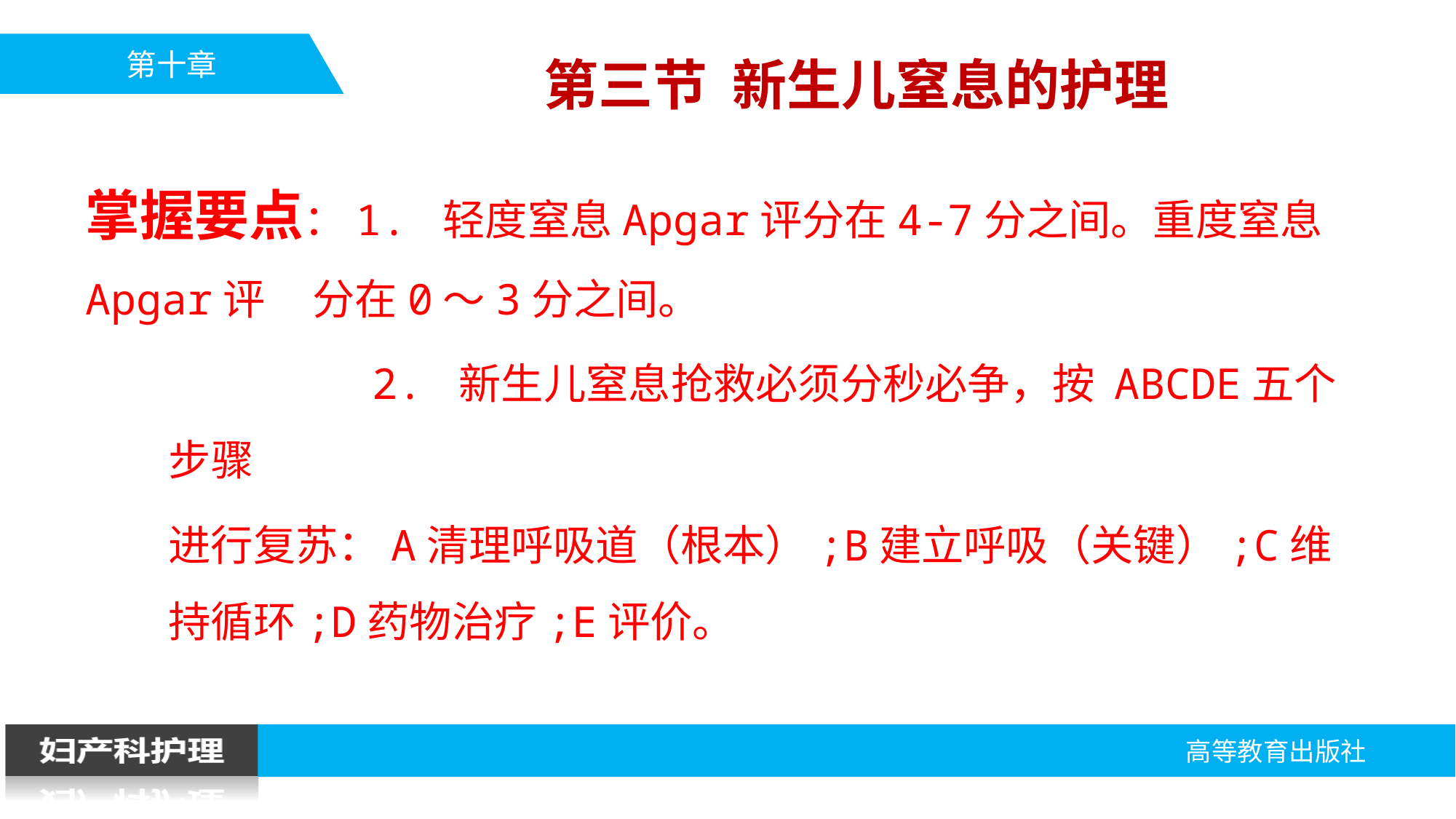

第三节  新生儿窒息的护理

掌握要点：1. 轻度窒息Apgar评分在4-7分之间。重度窒息Apgar评     分在0～3分之间。
        2. 新生儿窒息抢救必须分秒必争，按 ABCDE五个步骤
进行复苏：A清理呼吸道（根本）;B建立呼吸（关键）;C维持循环;D药物治疗;E评价。